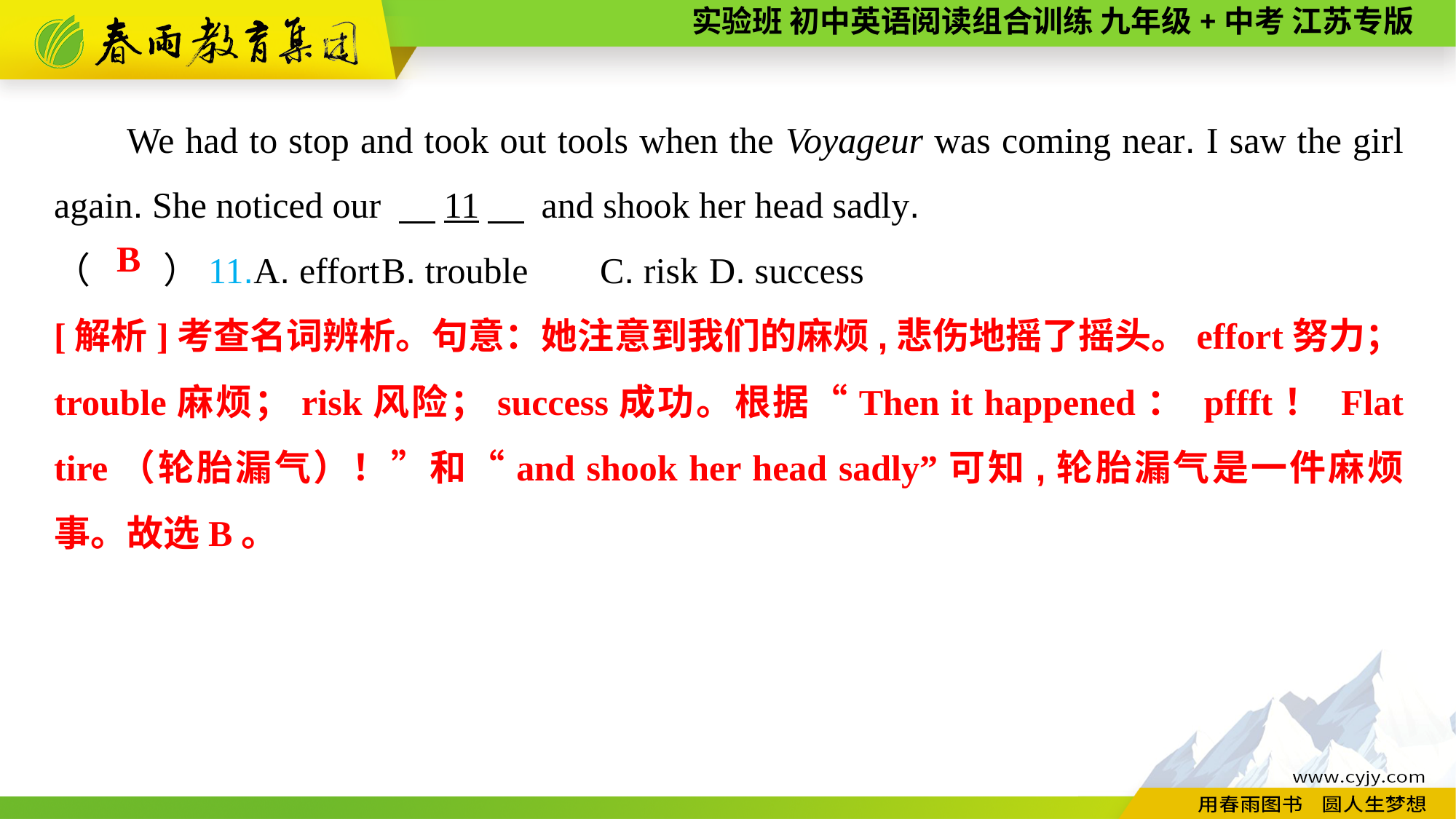

We had to stop and took out tools when the Voyageur was coming near. I saw the girl again. She noticed our 　11　 and shook her head sadly.
（　　）11.A. effort	B. trouble	C. risk	D. success
B
[解析]考查名词辨析。句意：她注意到我们的麻烦,悲伤地摇了摇头。effort努力；trouble麻烦；risk风险；success成功。根据“Then it happened： pffft！ Flat tire（轮胎漏气）！”和“and shook her head sadly”可知,轮胎漏气是一件麻烦事。故选B。